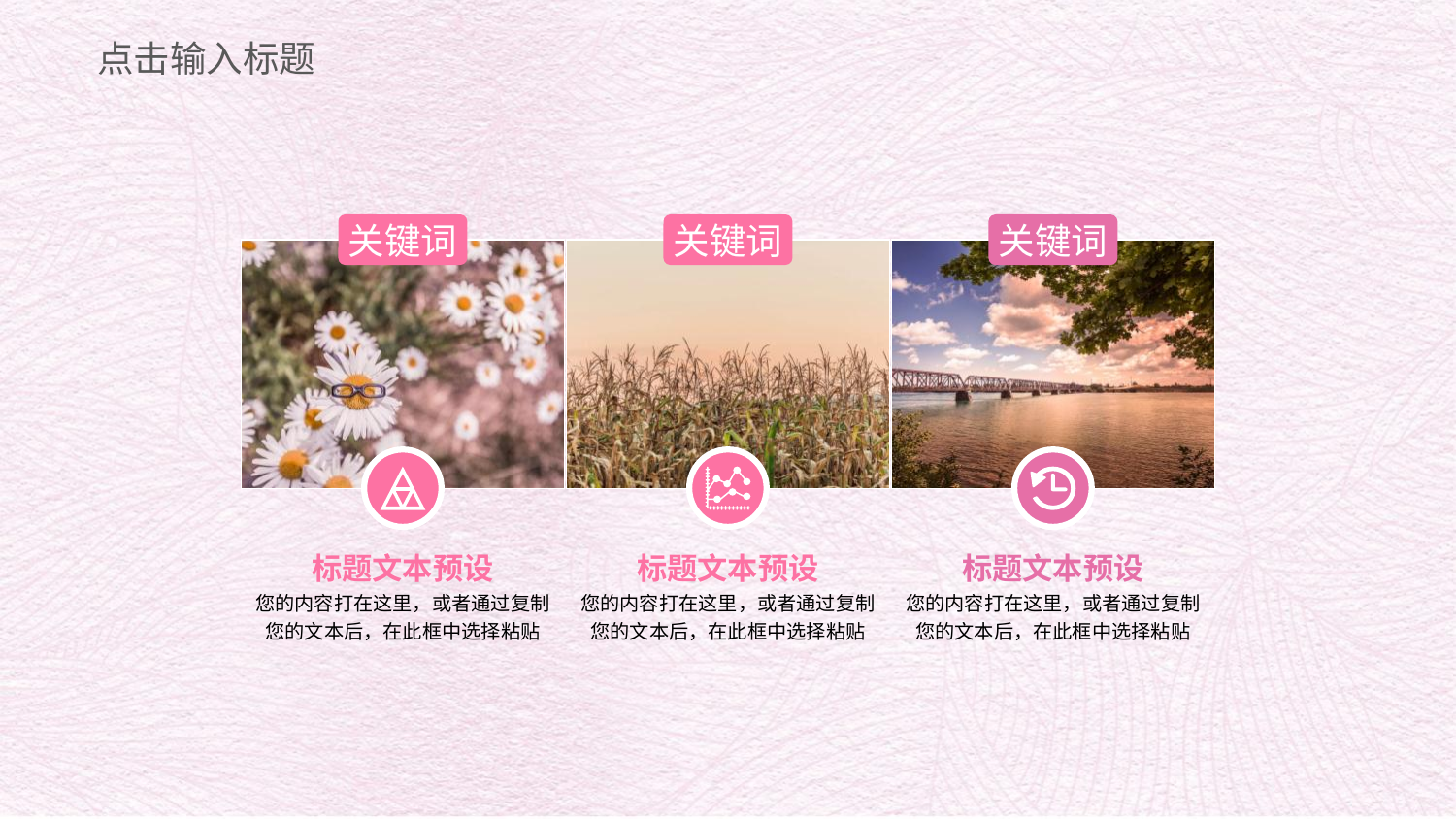

点击输入标题
关键词
关键词
关键词

标题文本预设
您的内容打在这里，或者通过复制您的文本后，在此框中选择粘贴
标题文本预设
您的内容打在这里，或者通过复制您的文本后，在此框中选择粘贴
标题文本预设
您的内容打在这里，或者通过复制您的文本后，在此框中选择粘贴